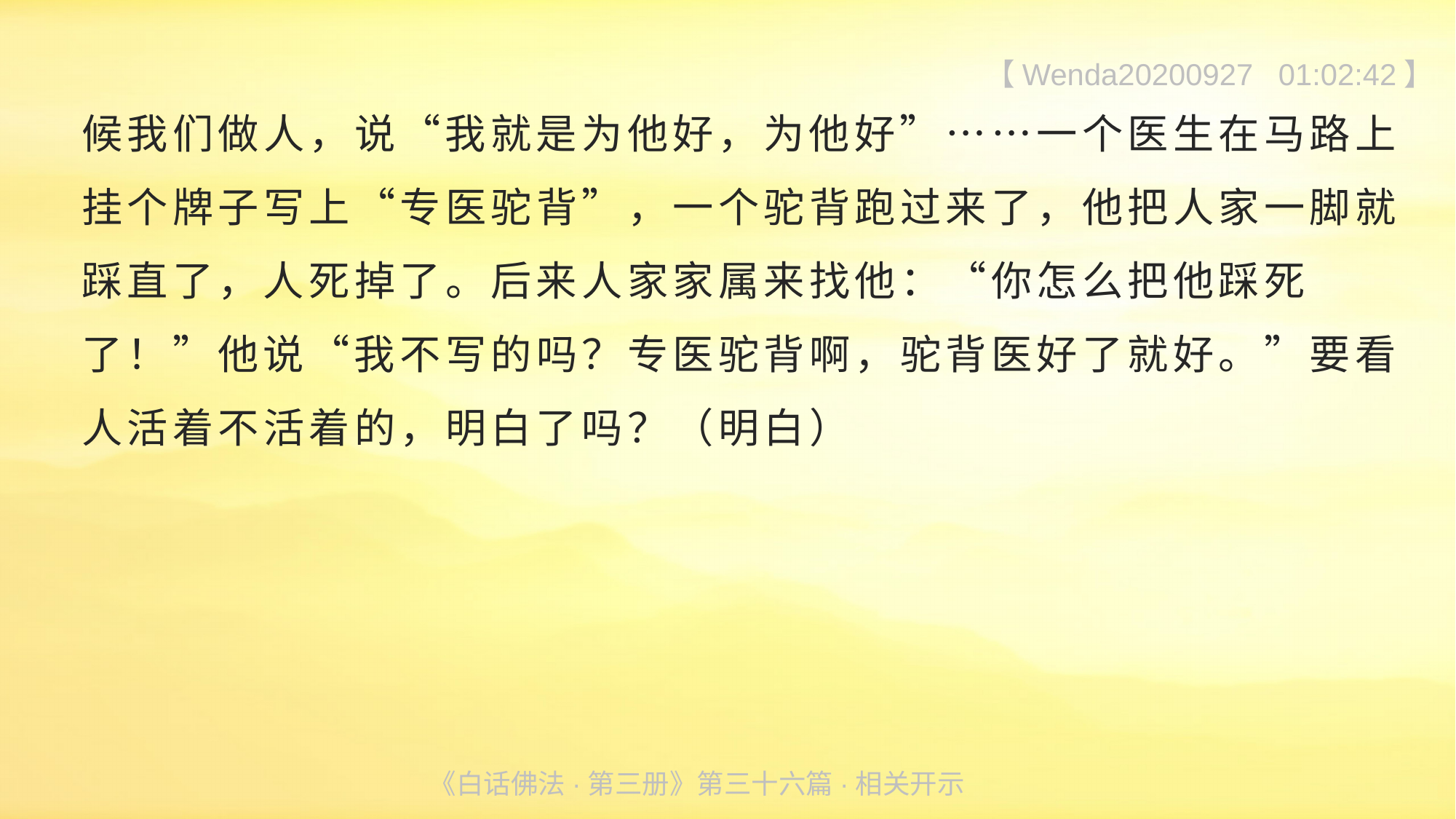

【Wenda20200927   01:02:42】
候我们做人，说“我就是为他好，为他好”……一个医生在马路上挂个牌子写上“专医驼背”，一个驼背跑过来了，他把人家一脚就踩直了，人死掉了。后来人家家属来找他：“你怎么把他踩死了！”他说“我不写的吗？专医驼背啊，驼背医好了就好。”要看人活着不活着的，明白了吗？（明白）
《白话佛法·第三册》第三十六篇·相关开示